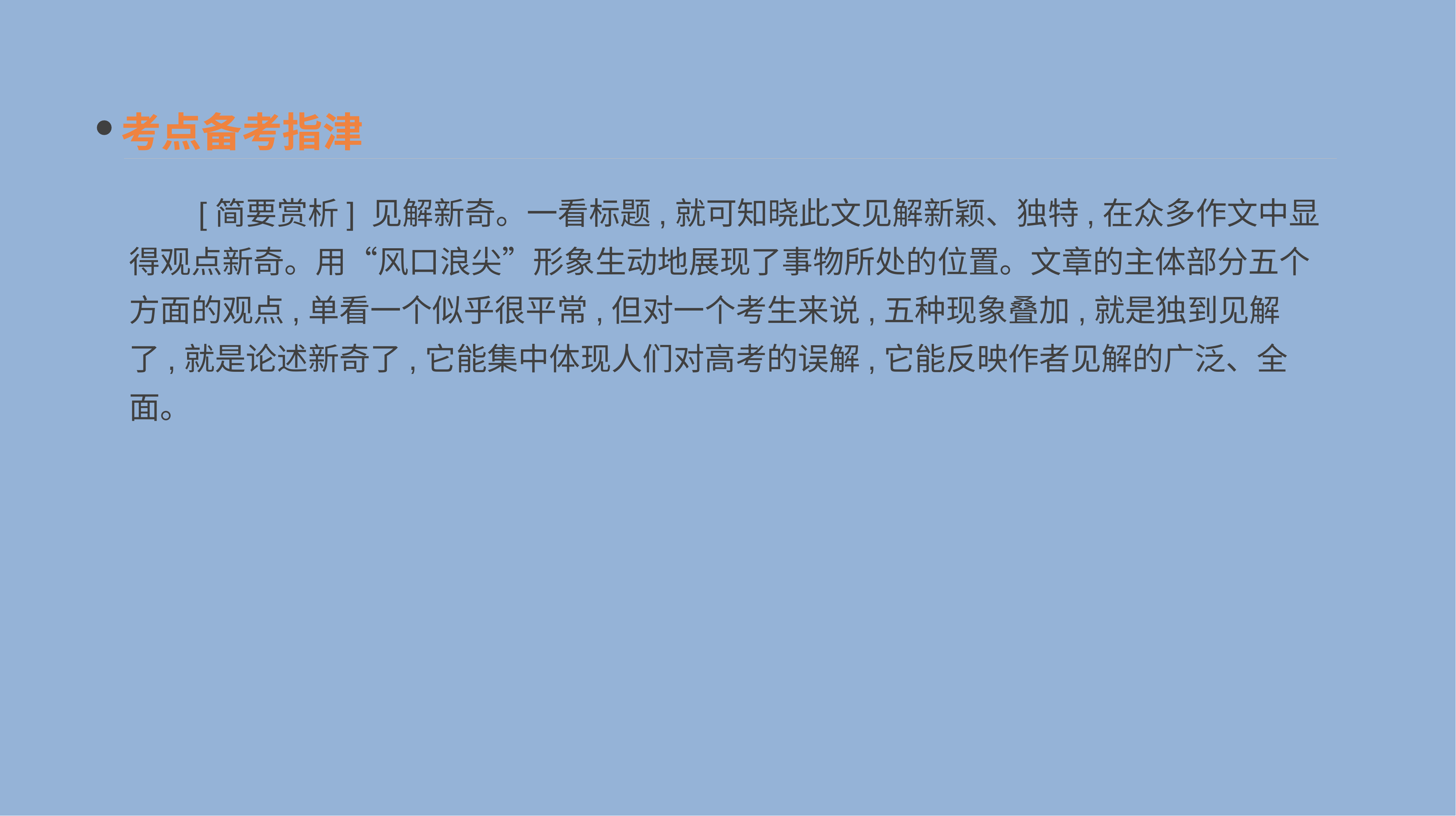

考点备考指津

　　[简要赏析] 见解新奇。一看标题,就可知晓此文见解新颖、独特,在众多作文中显得观点新奇。用“风口浪尖”形象生动地展现了事物所处的位置。文章的主体部分五个方面的观点,单看一个似乎很平常,但对一个考生来说,五种现象叠加,就是独到见解了,就是论述新奇了,它能集中体现人们对高考的误解,它能反映作者见解的广泛、全面。